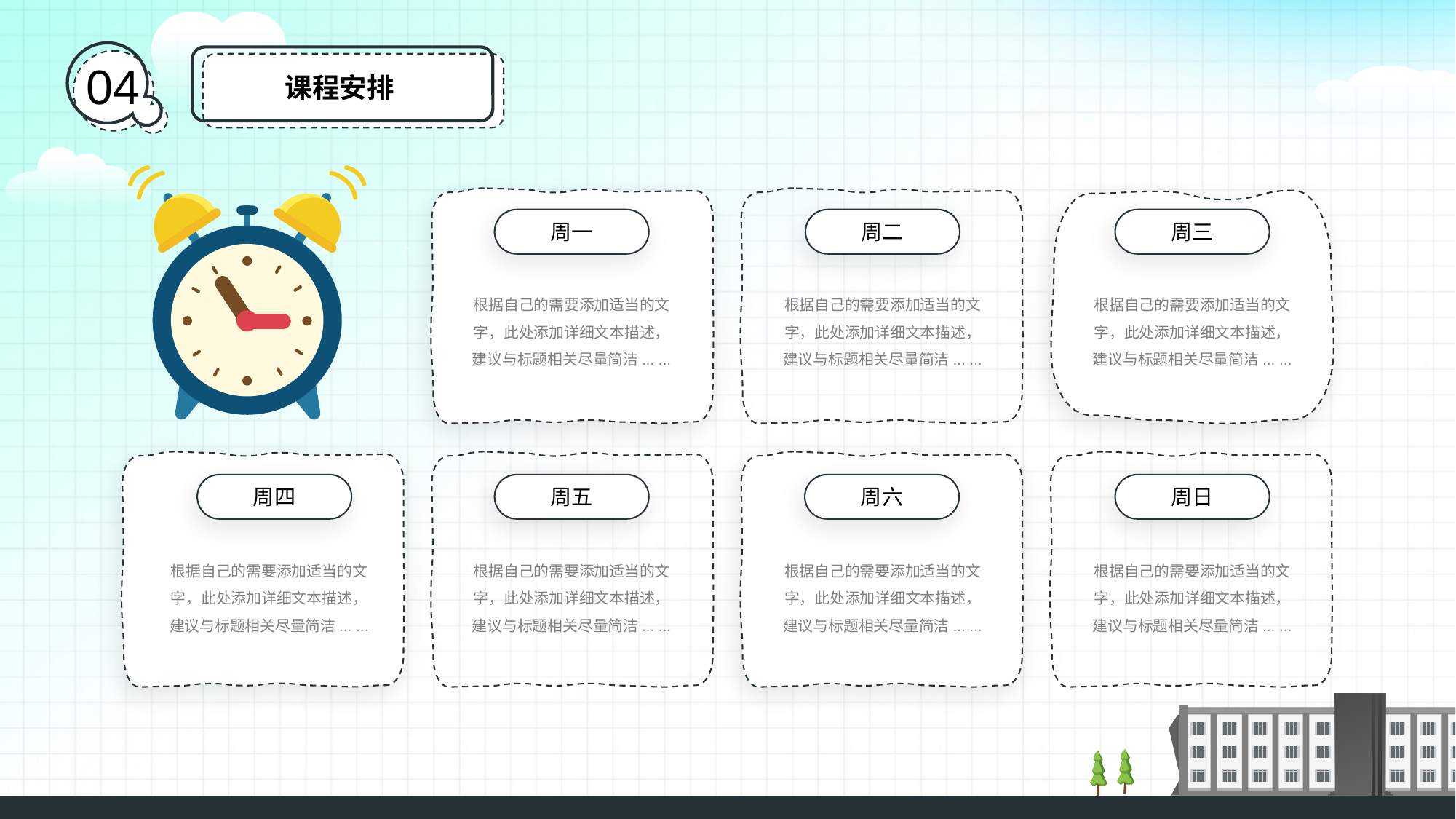

04

课程安排

周一
周二
周三

根据自己的需要添加适当的文字，此处添加详细文本描述，建议与标题相关尽量简洁... ...
根据自己的需要添加适当的文字，此处添加详细文本描述，建议与标题相关尽量简洁... ...
根据自己的需要添加适当的文字，此处添加详细文本描述，建议与标题相关尽量简洁... ...

周四
周五
周六
周日
根据自己的需要添加适当的文字，此处添加详细文本描述，建议与标题相关尽量简洁... ...
根据自己的需要添加适当的文字，此处添加详细文本描述，建议与标题相关尽量简洁... ...
根据自己的需要添加适当的文字，此处添加详细文本描述，建议与标题相关尽量简洁... ...
根据自己的需要添加适当的文字，此处添加详细文本描述，建议与标题相关尽量简洁... ...